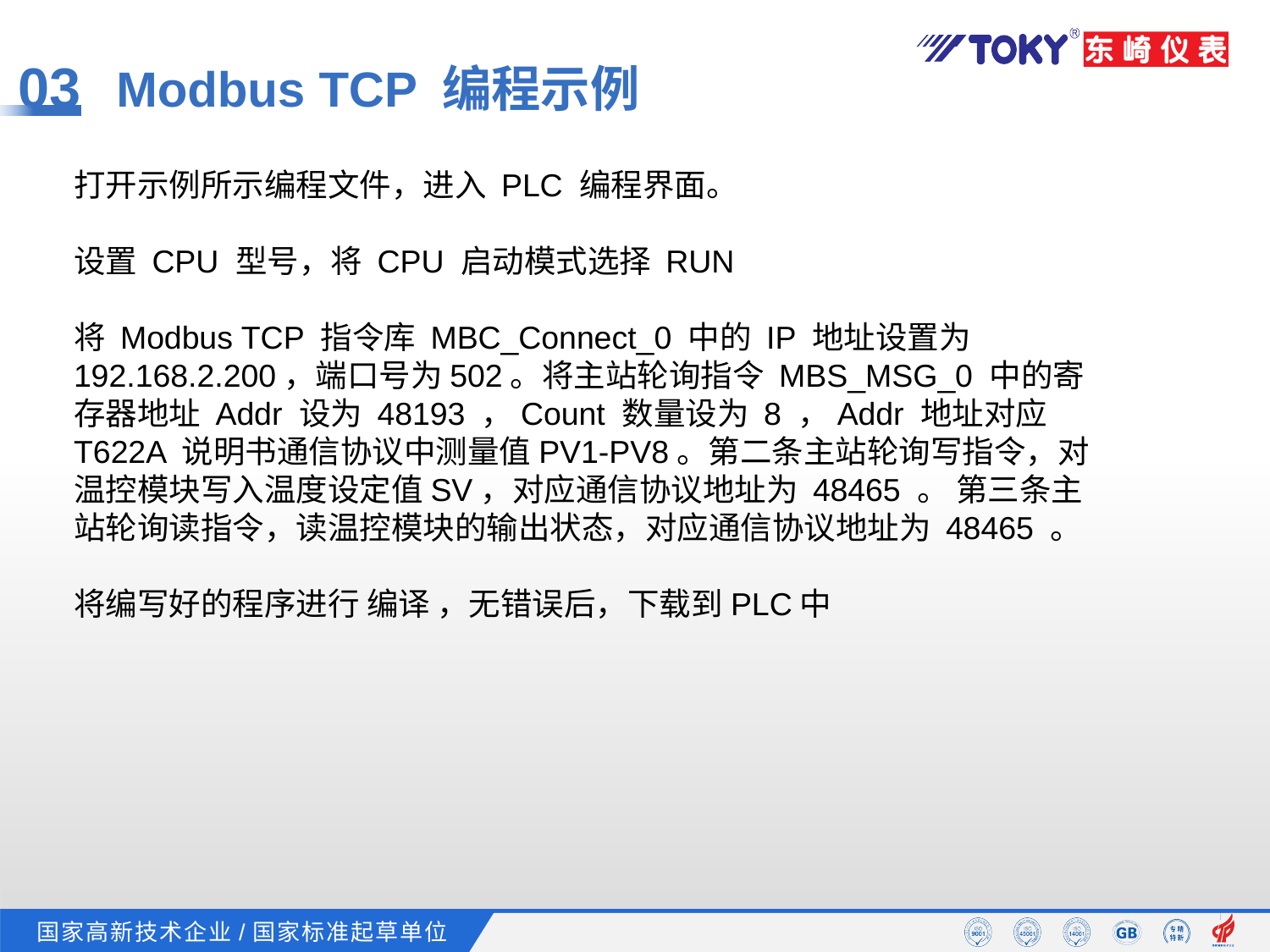

03
Modbus TCP 编程示例

打开示例所示编程文件，进入 PLC 编程界面。

设置 CPU 型号，将 CPU 启动模式选择 RUN

将 Modbus TCP 指令库 MBC_Connect_0 中的 IP 地址设置为192.168.2.200，端口号为502。将主站轮询指令 MBS_MSG_0 中的寄存器地址 Addr 设为 48193 ，Count 数量设为 8 ，Addr 地址对应 T622A 说明书通信协议中测量值PV1-PV8。第二条主站轮询写指令，对温控模块写入温度设定值SV，对应通信协议地址为 48465 。 第三条主站轮询读指令，读温控模块的输出状态，对应通信协议地址为 48465 。

将编写好的程序进行 编译 ，无错误后，下载到PLC中